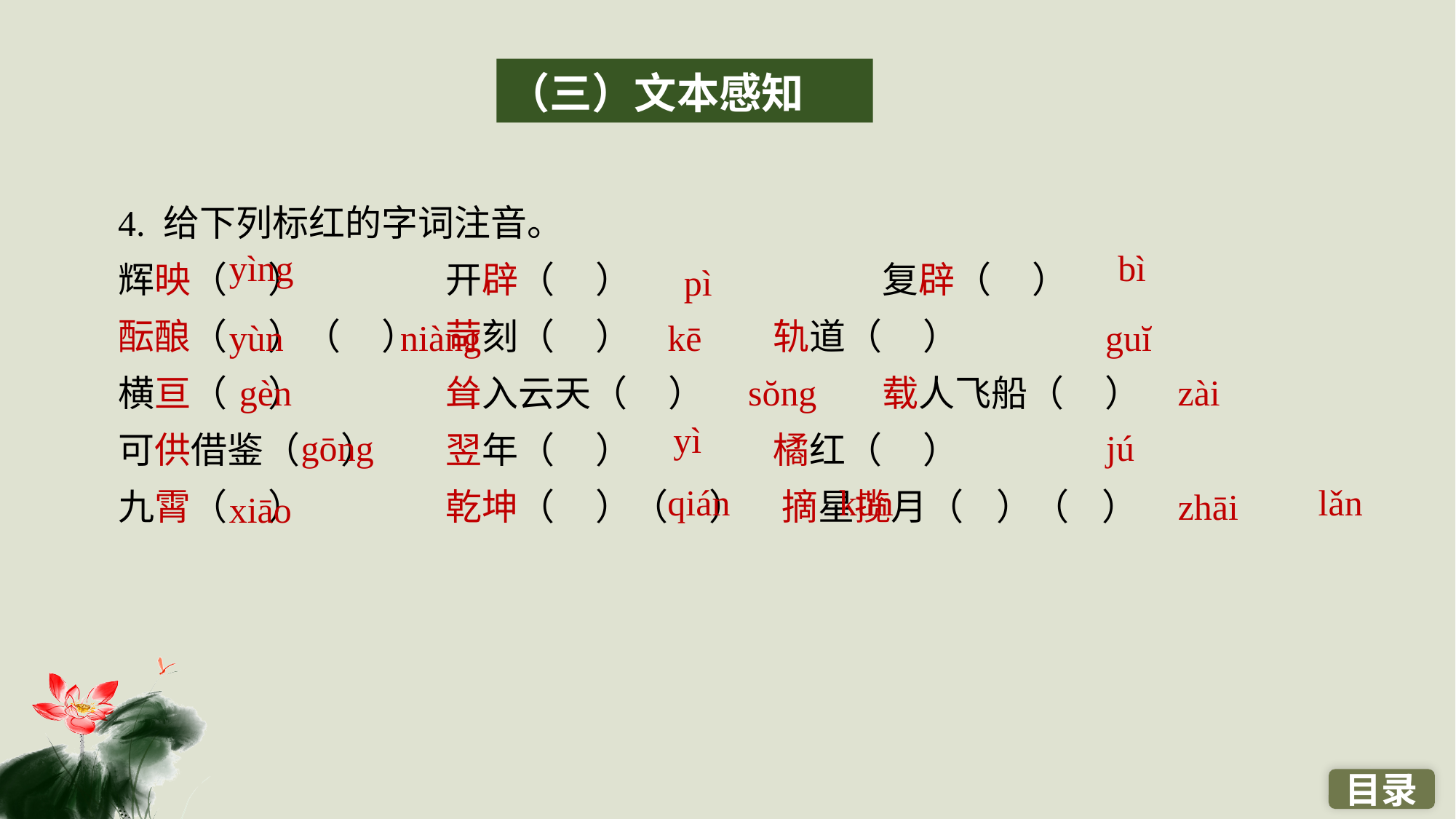

（三）文本感知
4. 给下列标红的字词注音。
辉映（     ）　　　	开辟（     ）　 		复辟（     ）
酝酿（     ）（     ）	苛刻（     ）　　　	轨道（     ）
横亘（     ） 		耸入云天（     ）		载人飞船（     ）
可供借鉴（     ） 	翌年（     ） 		橘红（     ）
九霄（     ）　　　	乾坤（     ）（     ）　摘星揽月（    ）（    ）

yìng
bì
pì
yùn
niàng
kē
guĭ
gèn
sŏng
zài
yì
gōng
jú
qián
kūn
lǎn
zhāi
xiāo